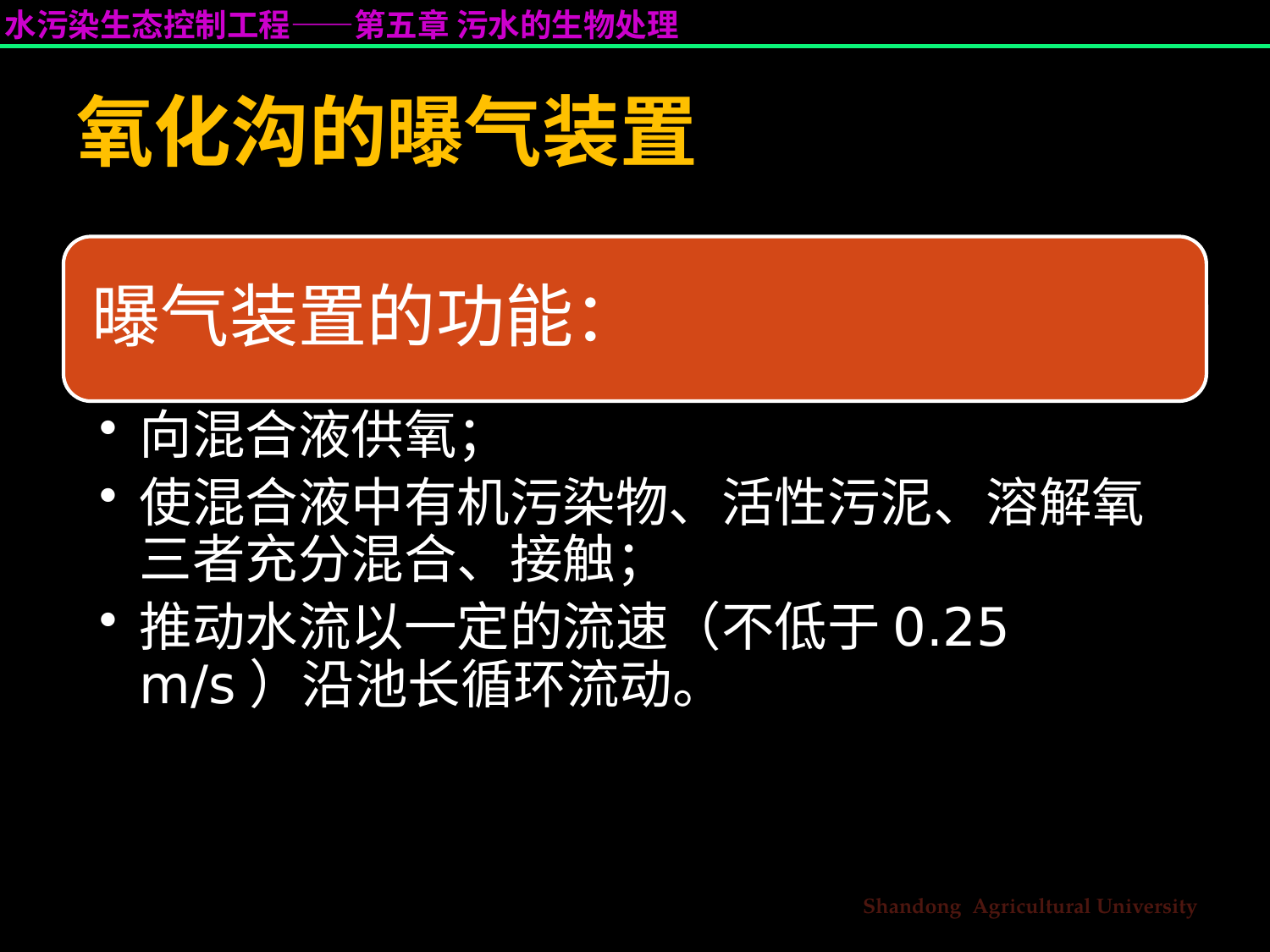

# 氧化沟的曝气装置
曝气装置的功能：
向混合液供氧；
使混合液中有机污染物、活性污泥、溶解氧三者充分混合、接触；
推动水流以一定的流速（不低于0.25 m/s）沿池长循环流动。